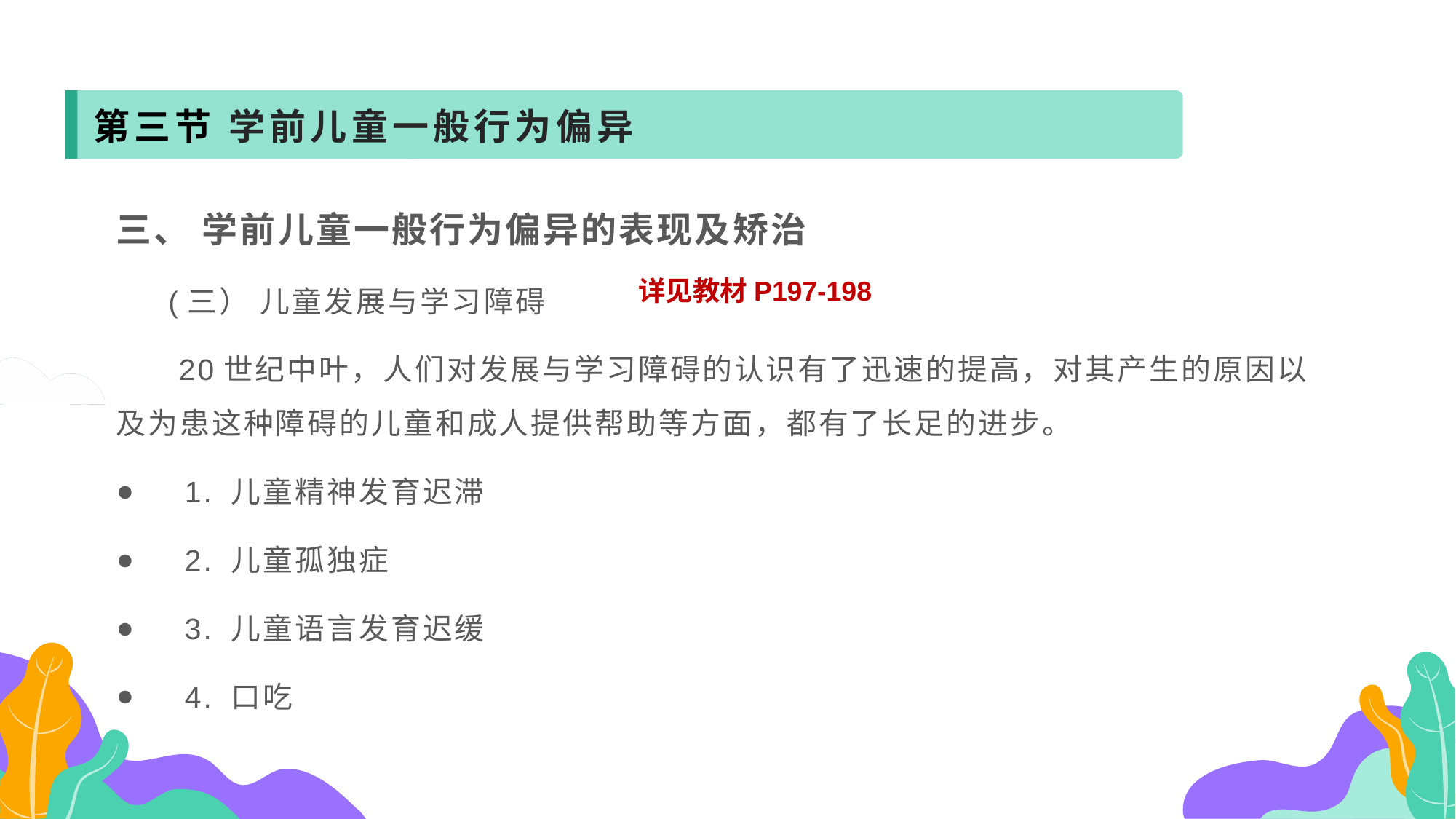

第三节 学前儿童一般行为偏异
三、 学前儿童一般行为偏异的表现及矫治
     (三） 儿童发展与学习障碍
      20世纪中叶，人们对发展与学习障碍的认识有了迅速的提高，对其产生的原因以及为患这种障碍的儿童和成人提供帮助等方面，都有了长足的进步。
    1. 儿童精神发育迟滞
    2. 儿童孤独症
    3. 儿童语言发育迟缓
    4. 口吃
详见教材P197-198